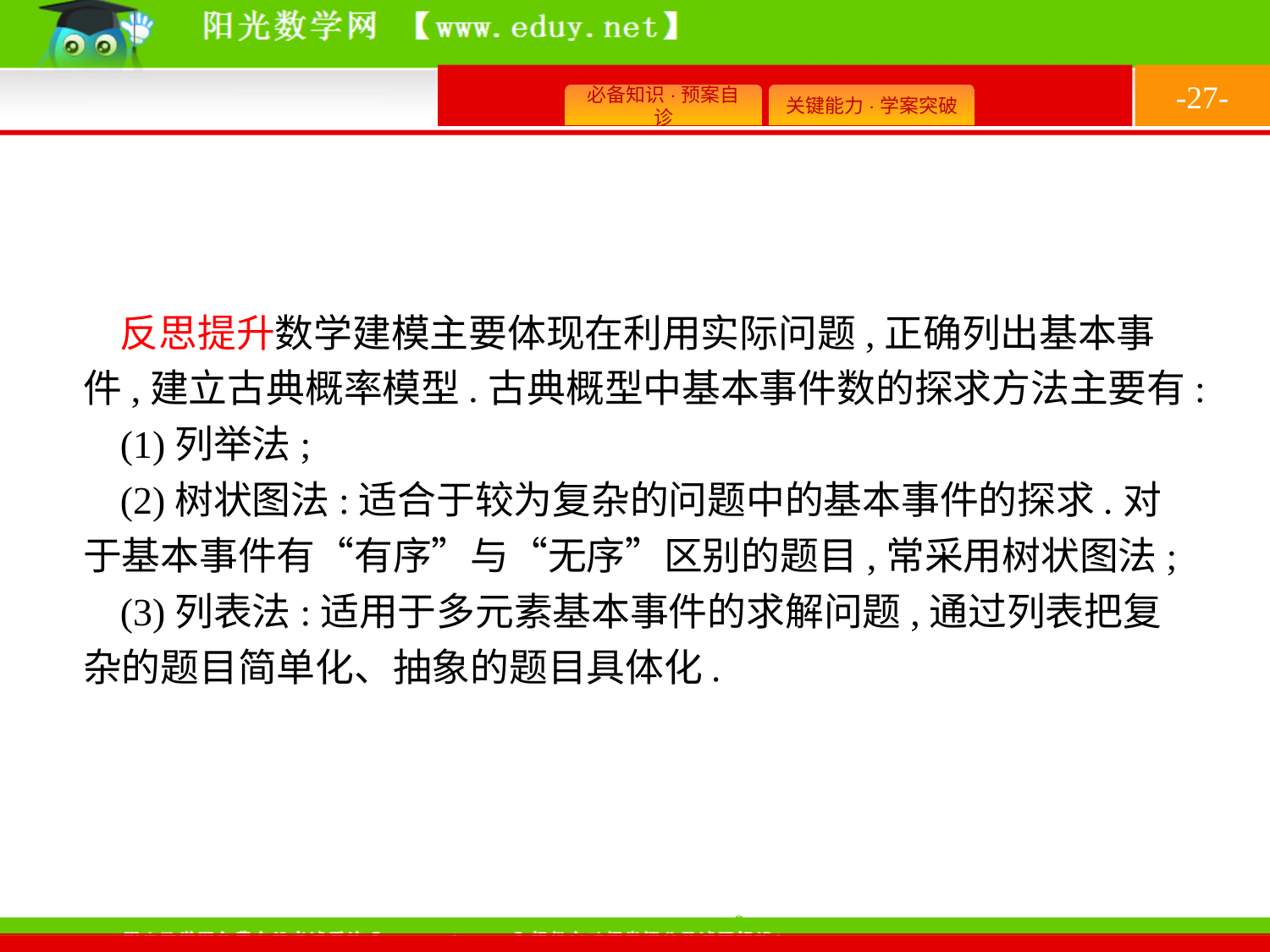

-27-
反思提升数学建模主要体现在利用实际问题,正确列出基本事件,建立古典概率模型.古典概型中基本事件数的探求方法主要有:
(1)列举法;
(2)树状图法:适合于较为复杂的问题中的基本事件的探求.对于基本事件有“有序”与“无序”区别的题目,常采用树状图法;
(3)列表法:适用于多元素基本事件的求解问题,通过列表把复杂的题目简单化、抽象的题目具体化.